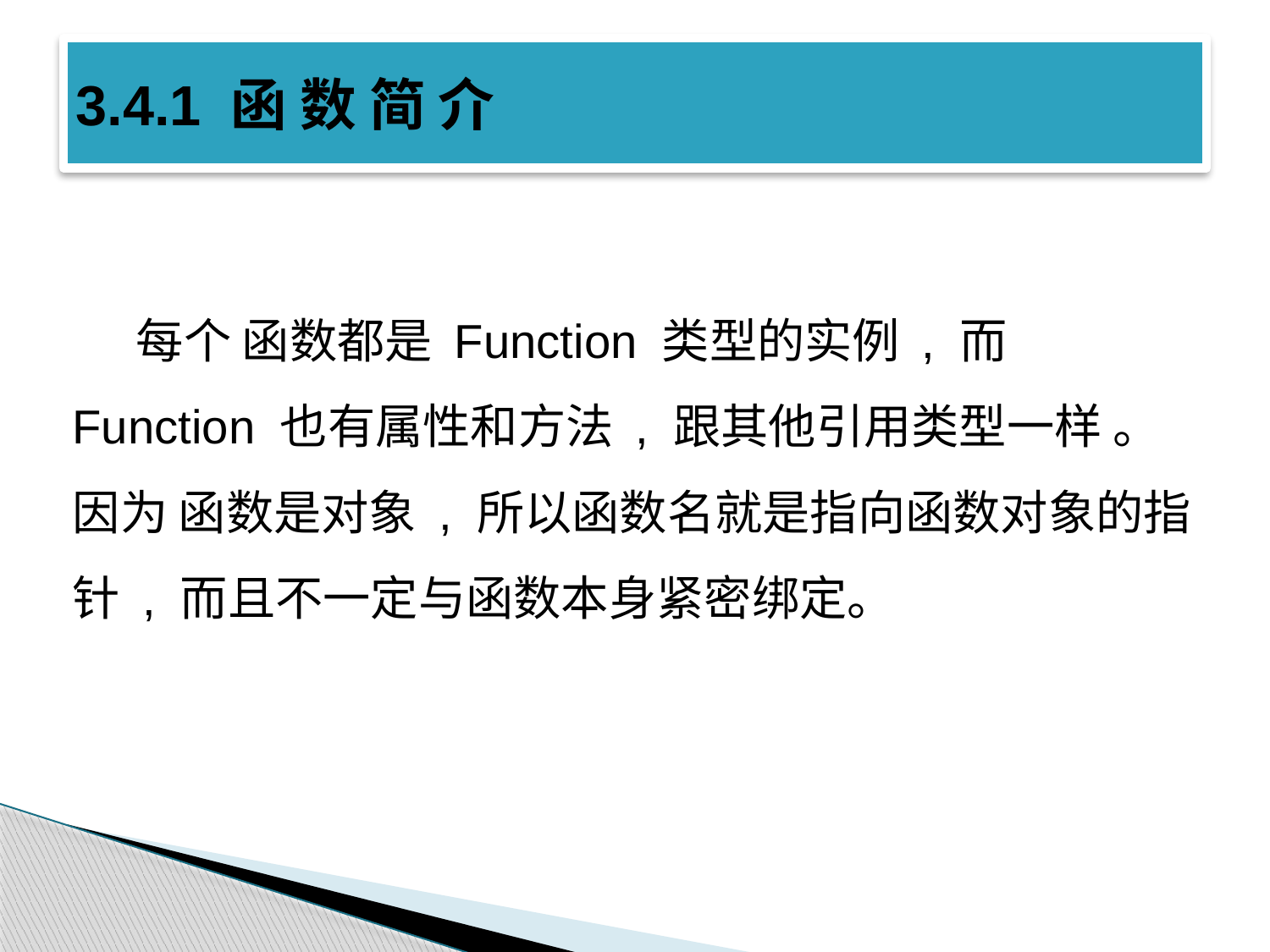

# 3.4.1 函 数 简 介
每个 函数都是 Function 类型的实例 , 而 Function 也有属性和方法 , 跟其他引用类型一样 。因为 函数是对象 , 所以函数名就是指向函数对象的指针 , 而且不一定与函数本身紧密绑定。